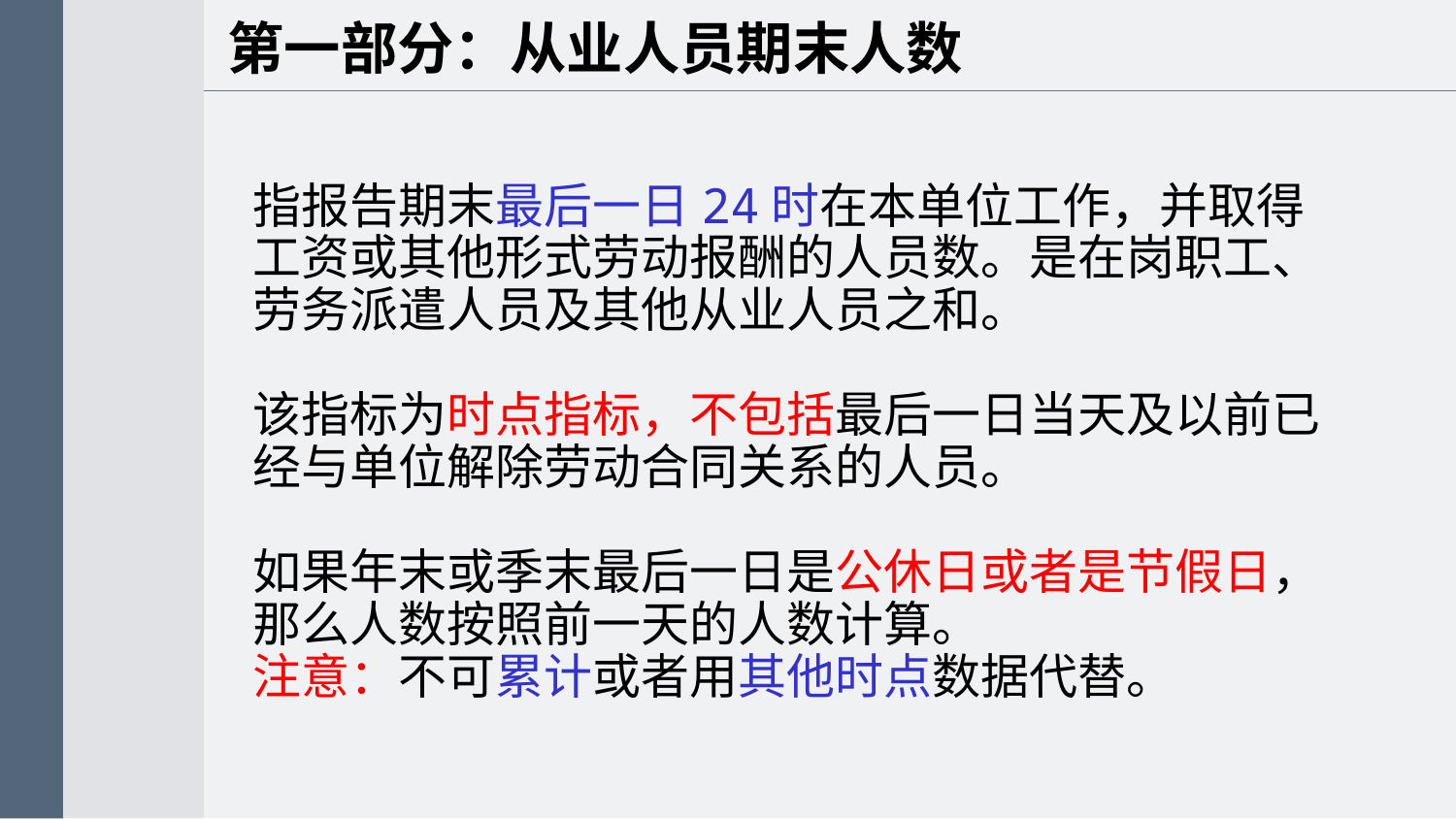

第一部分：从业人员期末人数

指报告期末最后一日24时在本单位工作，并取得工资或其他形式劳动报酬的人员数。是在岗职工、劳务派遣人员及其他从业人员之和。

该指标为时点指标，不包括最后一日当天及以前已经与单位解除劳动合同关系的人员。

如果年末或季末最后一日是公休日或者是节假日，那么人数按照前一天的人数计算。
注意：不可累计或者用其他时点数据代替。